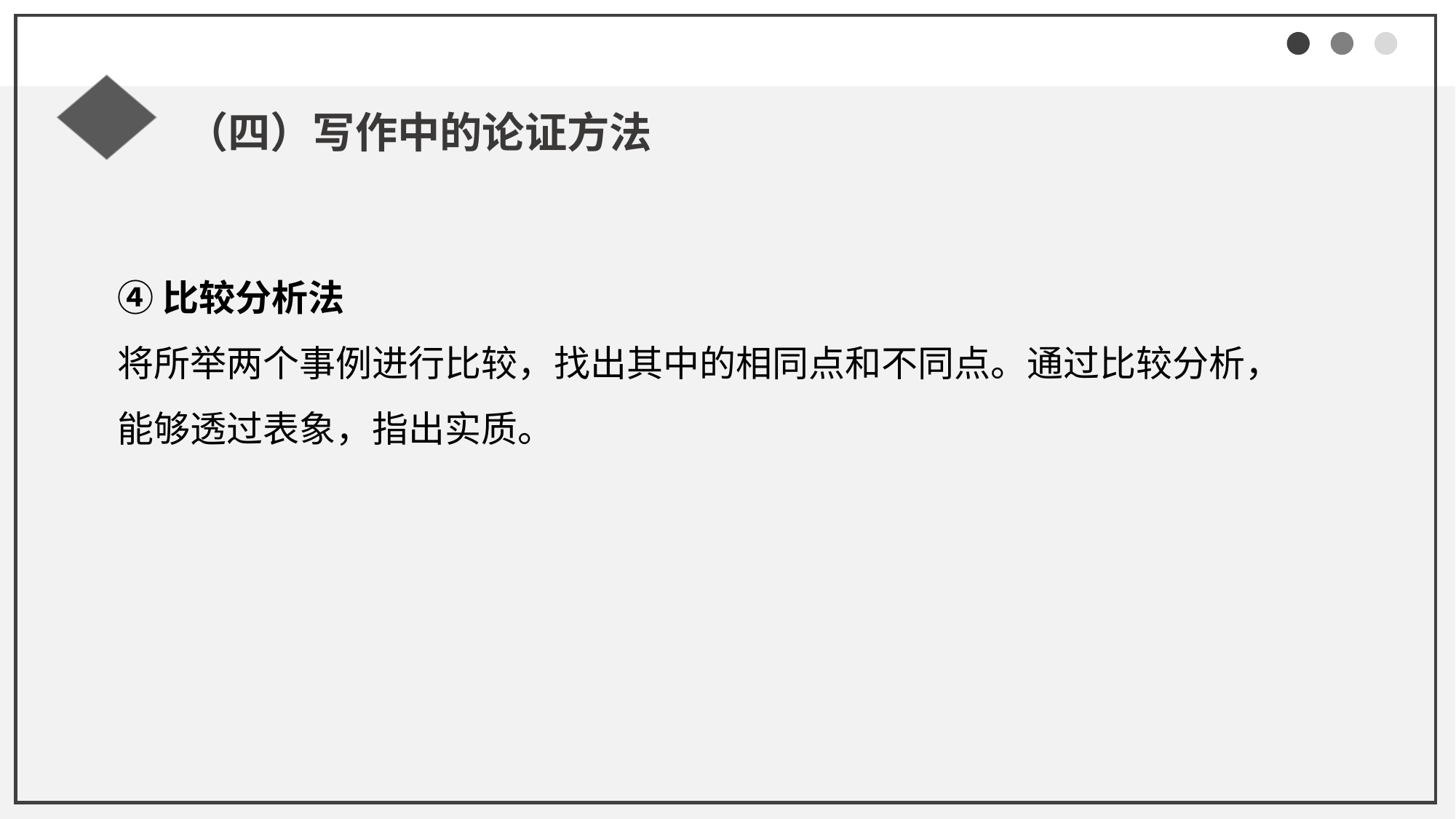

（四）写作中的论证方法
④比较分析法
将所举两个事例进行比较，找出其中的相同点和不同点。通过比较分析，能够透过表象，指出实质。